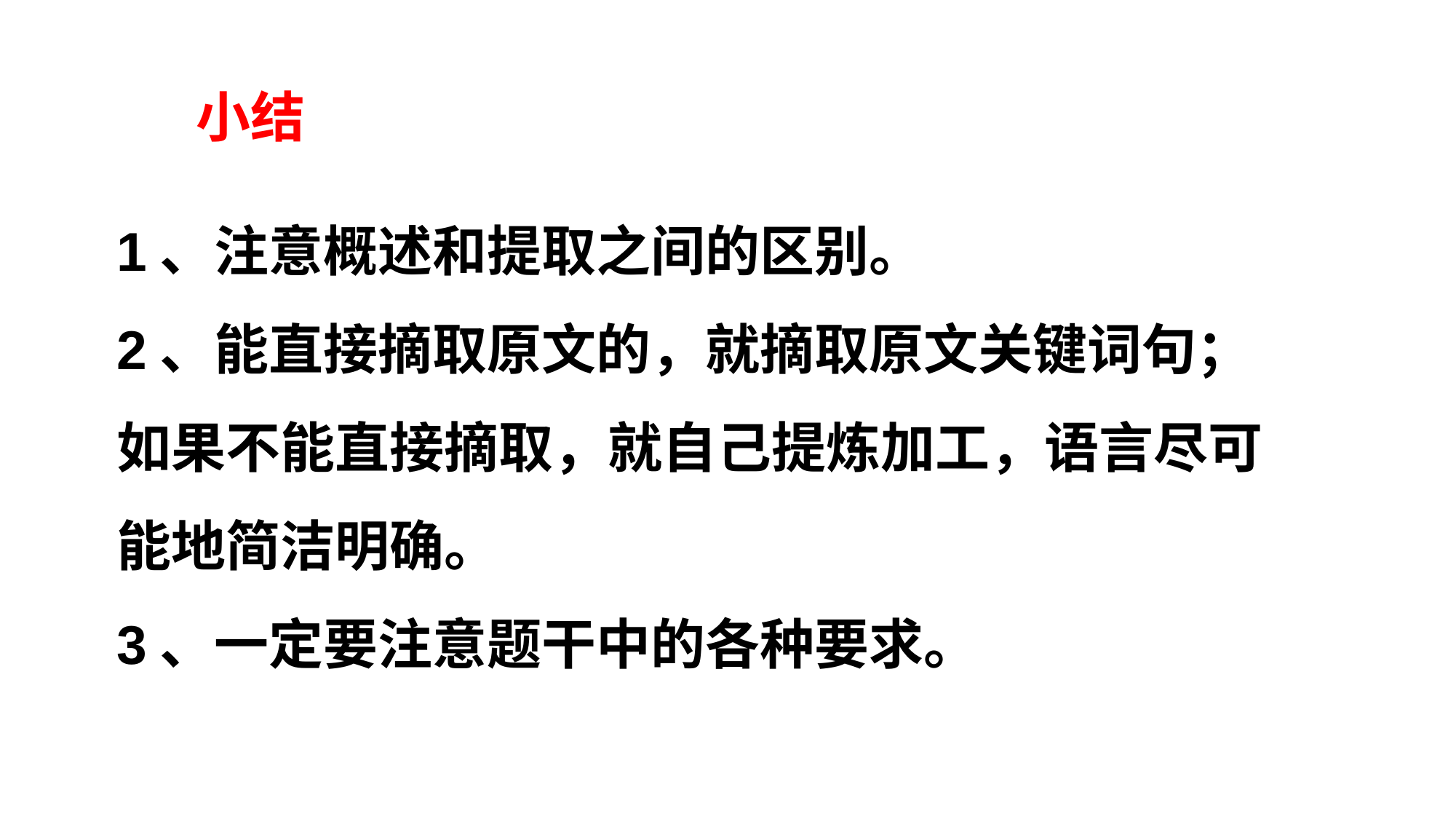

小结
1、注意概述和提取之间的区别。
2、能直接摘取原文的，就摘取原文关键词句；如果不能直接摘取，就自己提炼加工，语言尽可能地简洁明确。
3、一定要注意题干中的各种要求。